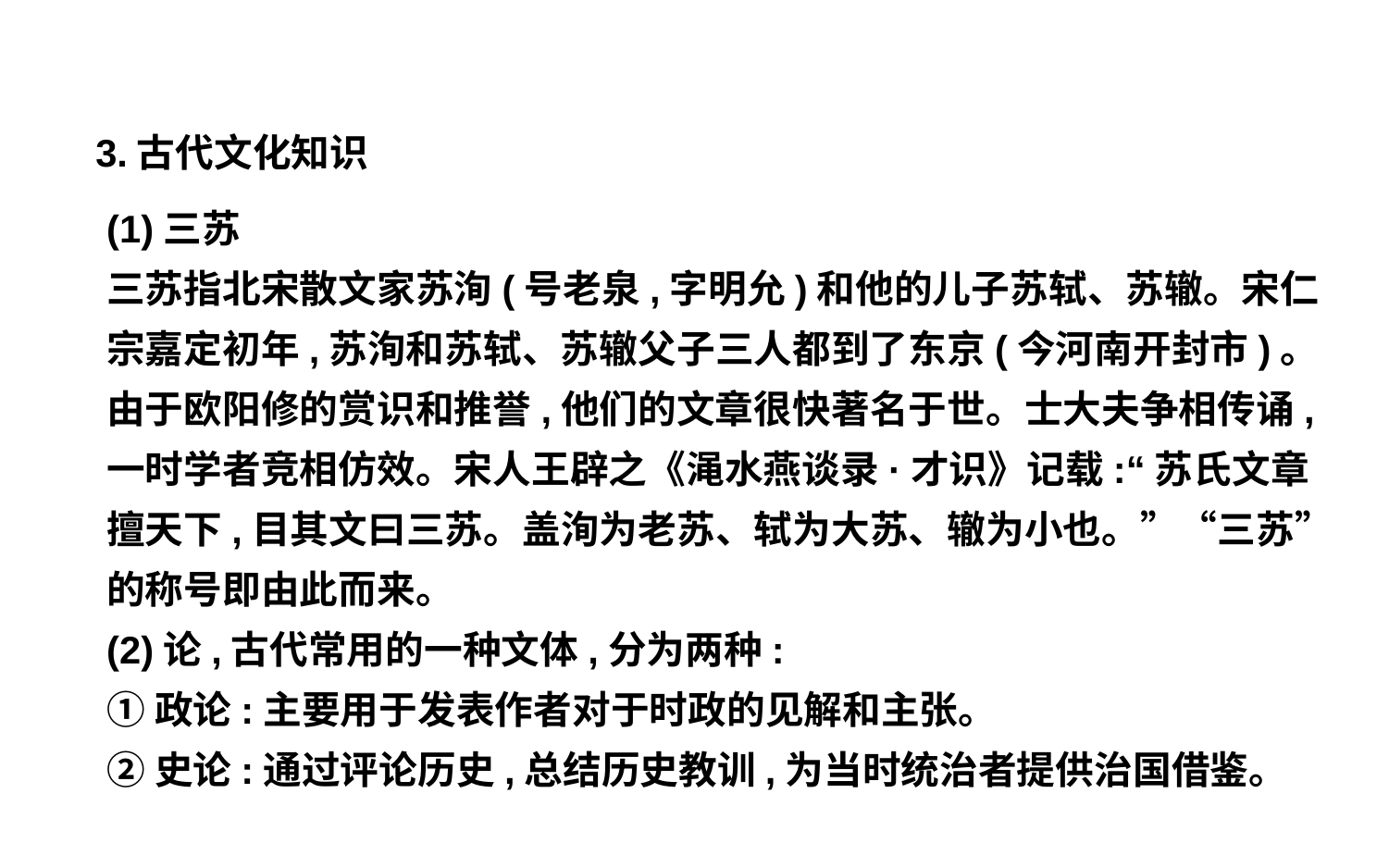

3.古代文化知识
(1)三苏
三苏指北宋散文家苏洵(号老泉,字明允)和他的儿子苏轼、苏辙。宋仁宗嘉定初年,苏洵和苏轼、苏辙父子三人都到了东京(今河南开封市)。由于欧阳修的赏识和推誉,他们的文章很快著名于世。士大夫争相传诵,一时学者竞相仿效。宋人王辟之《渑水燕谈录·才识》记载:“苏氏文章擅天下,目其文曰三苏。盖洵为老苏、轼为大苏、辙为小也。”“三苏”的称号即由此而来。
(2)论,古代常用的一种文体,分为两种:
①政论:主要用于发表作者对于时政的见解和主张。
②史论:通过评论历史,总结历史教训,为当时统治者提供治国借鉴。